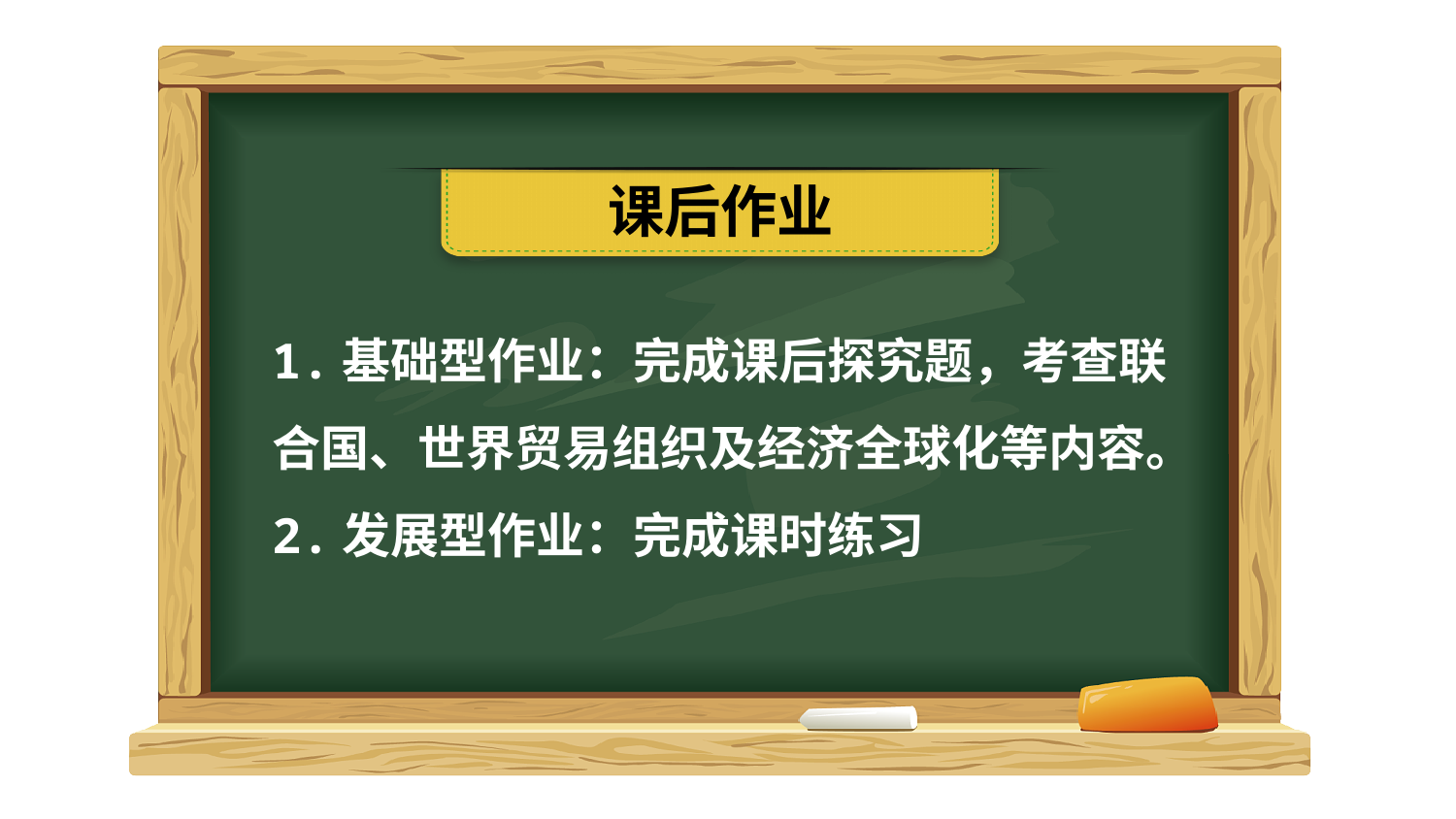

1.基础型作业：完成课后探究题，考查联合国、世界贸易组织及经济全球化等内容。
2.发展型作业：完成课时练习